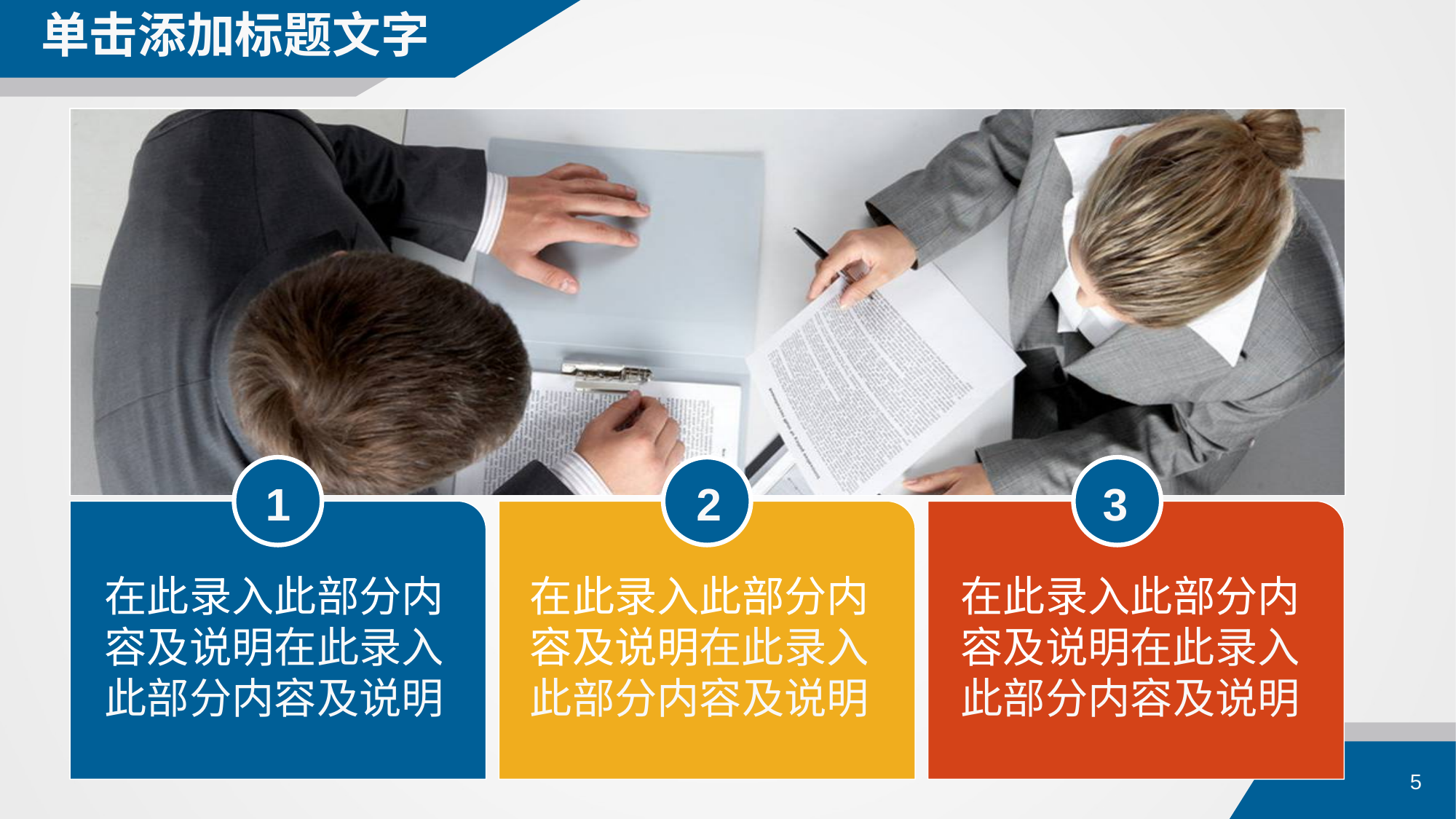

单击添加标题文字

1
2
3

在此录入此部分内容及说明在此录入此部分内容及说明
在此录入此部分内容及说明在此录入此部分内容及说明
在此录入此部分内容及说明在此录入此部分内容及说明